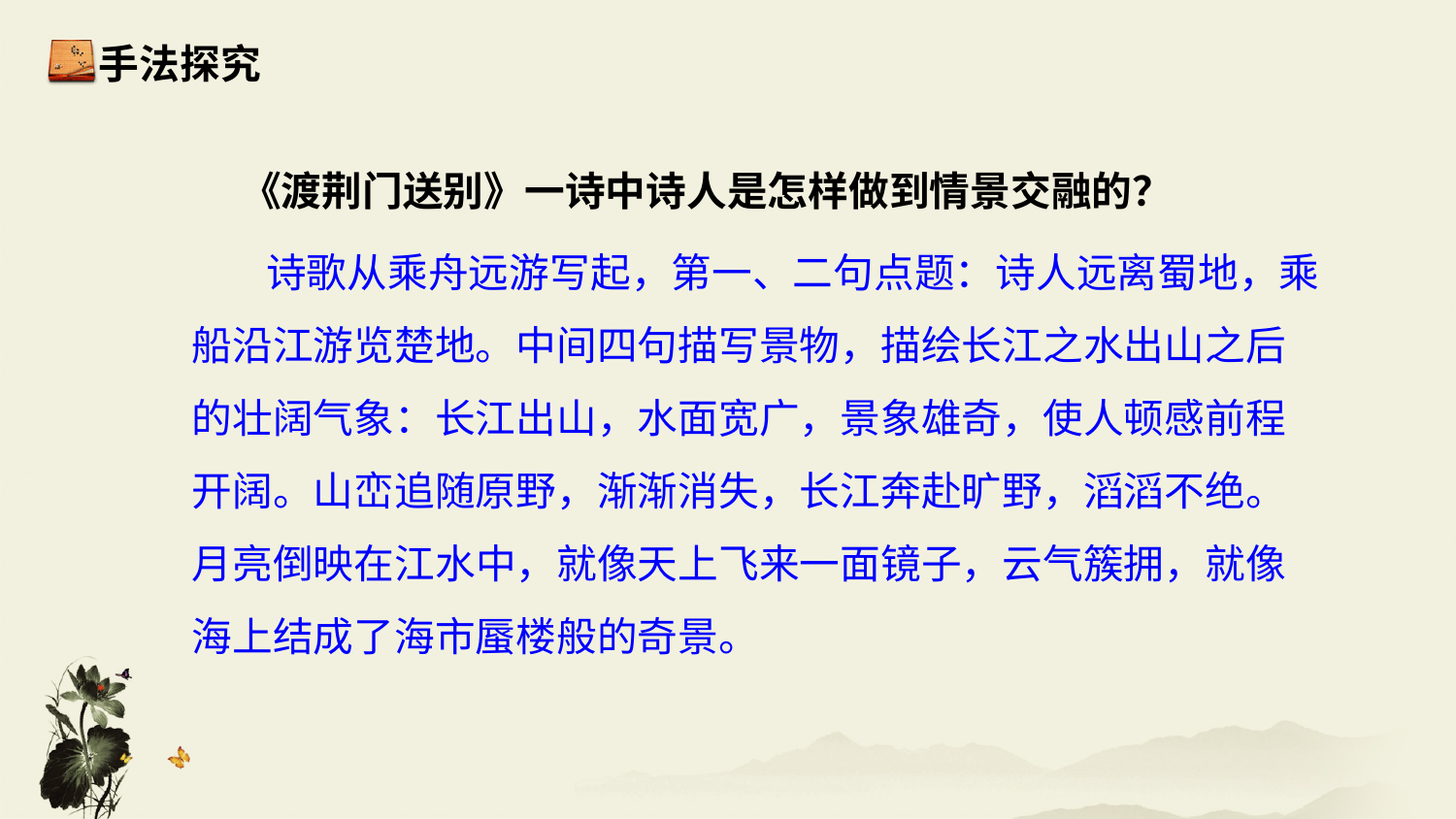

手法探究
   《渡荆门送别》一诗中诗人是怎样做到情景交融的？
       诗歌从乘舟远游写起，第一、二句点题：诗人远离蜀地，乘船沿江游览楚地。中间四句描写景物，描绘长江之水出山之后的壮阔气象：长江出山，水面宽广，景象雄奇，使人顿感前程开阔。山峦追随原野，渐渐消失，长江奔赴旷野，滔滔不绝。月亮倒映在江水中，就像天上飞来一面镜子，云气簇拥，就像海上结成了海市蜃楼般的奇景。